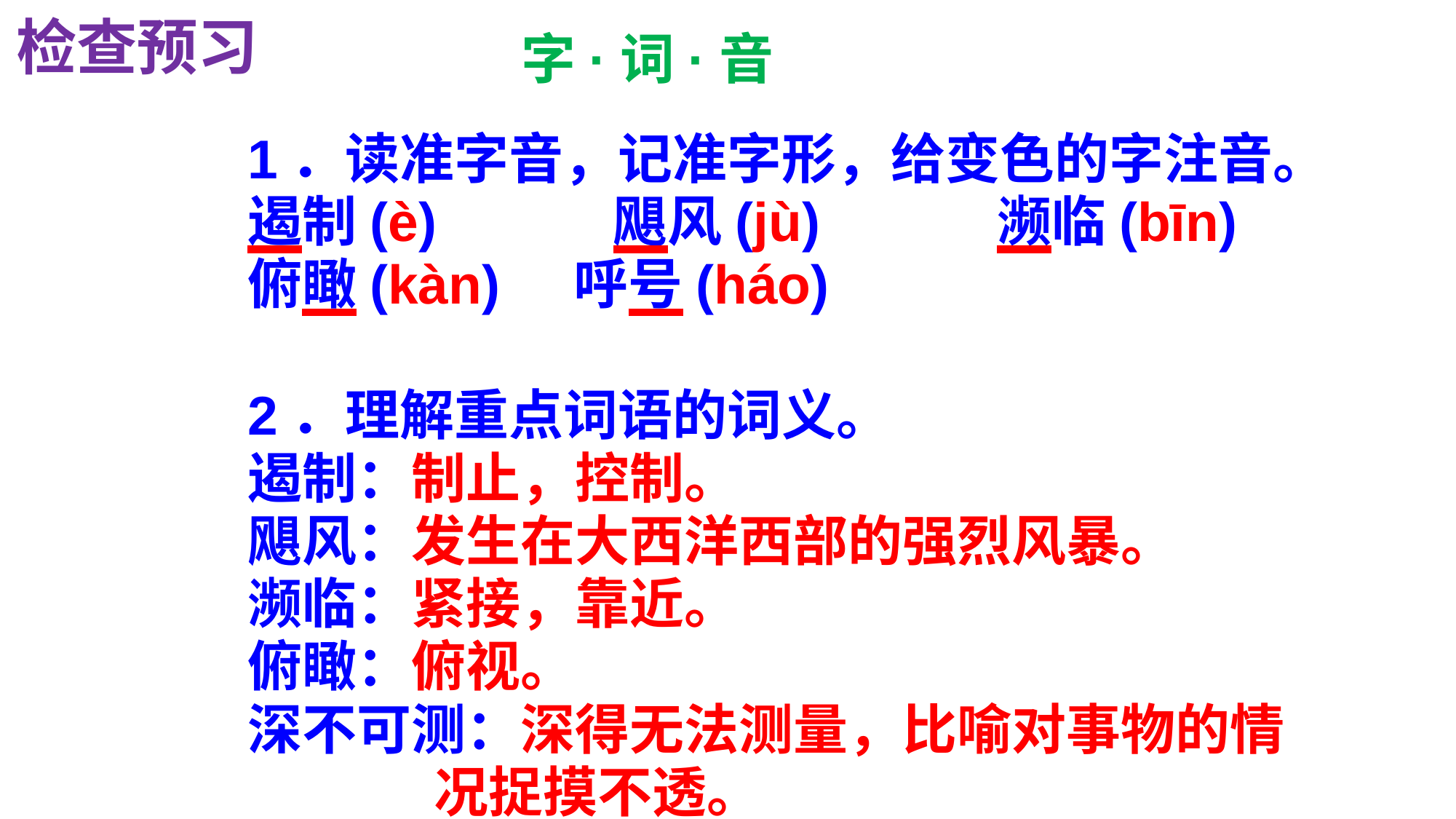

检查预习
字·词·音
1．读准字音，记准字形，给变色的字注音。
遏制(è)　　　飓风(jù)　　　濒临(bīn)
俯瞰(kàn)    呼号(háo)

2．理解重点词语的词义。
遏制：制止，控制。
飓风：发生在大西洋西部的强烈风暴。
濒临：紧接，靠近。
俯瞰：俯视。
深不可测：深得无法测量，比喻对事物的情
              况捉摸不透。